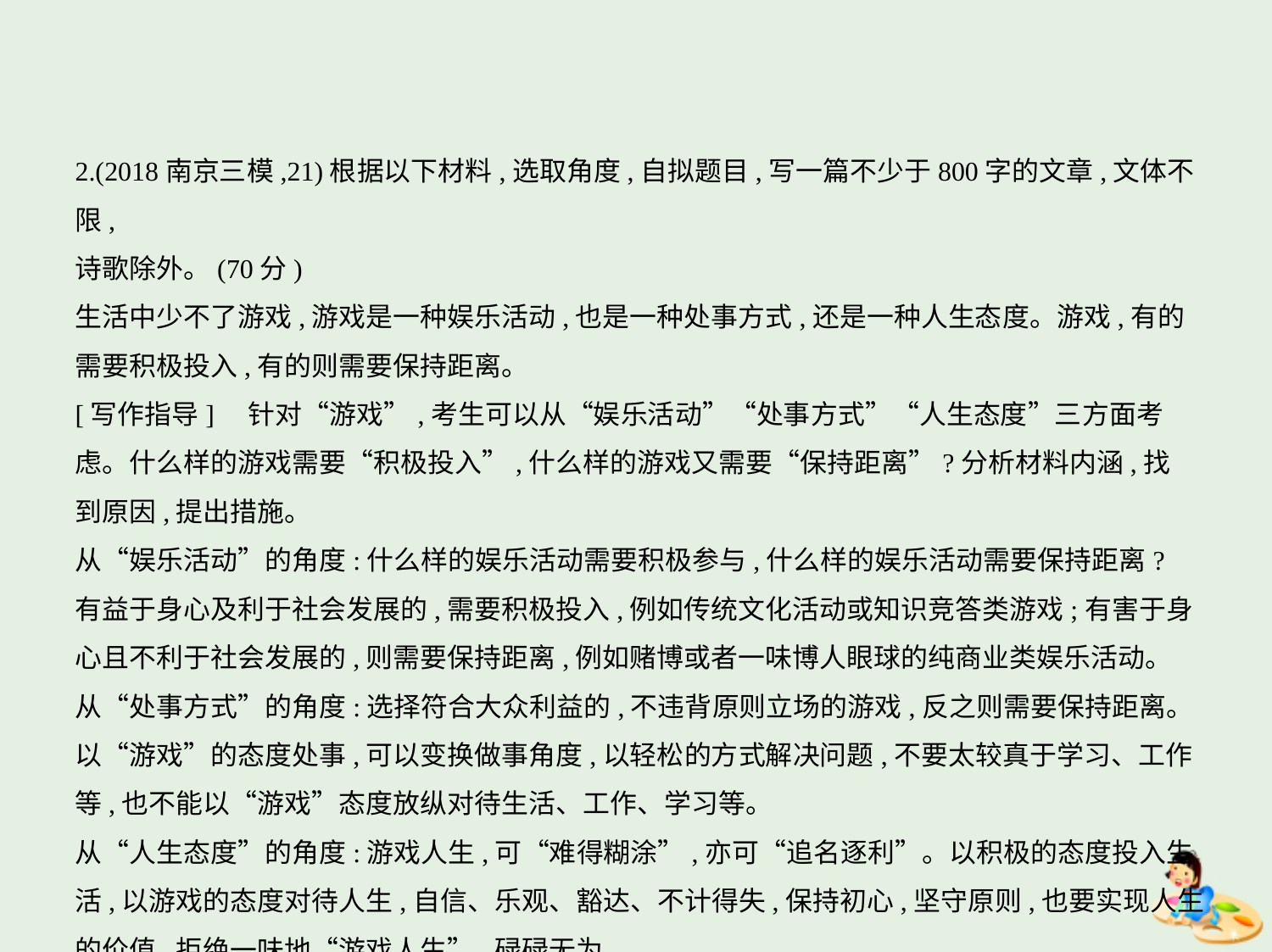

2.(2018南京三模,21)根据以下材料,选取角度,自拟题目,写一篇不少于800字的文章,文体不限,
诗歌除外。(70分)
生活中少不了游戏,游戏是一种娱乐活动,也是一种处事方式,还是一种人生态度。游戏,有的
需要积极投入,有的则需要保持距离。
[写作指导]　针对“游戏”,考生可以从“娱乐活动”“处事方式”“人生态度”三方面考
虑。什么样的游戏需要“积极投入”,什么样的游戏又需要“保持距离”?分析材料内涵,找
到原因,提出措施。
从“娱乐活动”的角度:什么样的娱乐活动需要积极参与,什么样的娱乐活动需要保持距离?
有益于身心及利于社会发展的,需要积极投入,例如传统文化活动或知识竞答类游戏;有害于身
心且不利于社会发展的,则需要保持距离,例如赌博或者一味博人眼球的纯商业类娱乐活动。
从“处事方式”的角度:选择符合大众利益的,不违背原则立场的游戏,反之则需要保持距离。
以“游戏”的态度处事,可以变换做事角度,以轻松的方式解决问题,不要太较真于学习、工作
等,也不能以“游戏”态度放纵对待生活、工作、学习等。
从“人生态度”的角度:游戏人生,可“难得糊涂”,亦可“追名逐利”。以积极的态度投入生
活,以游戏的态度对待人生,自信、乐观、豁达、不计得失,保持初心,坚守原则,也要实现人生
的价值,拒绝一味地“游戏人生”,碌碌无为。